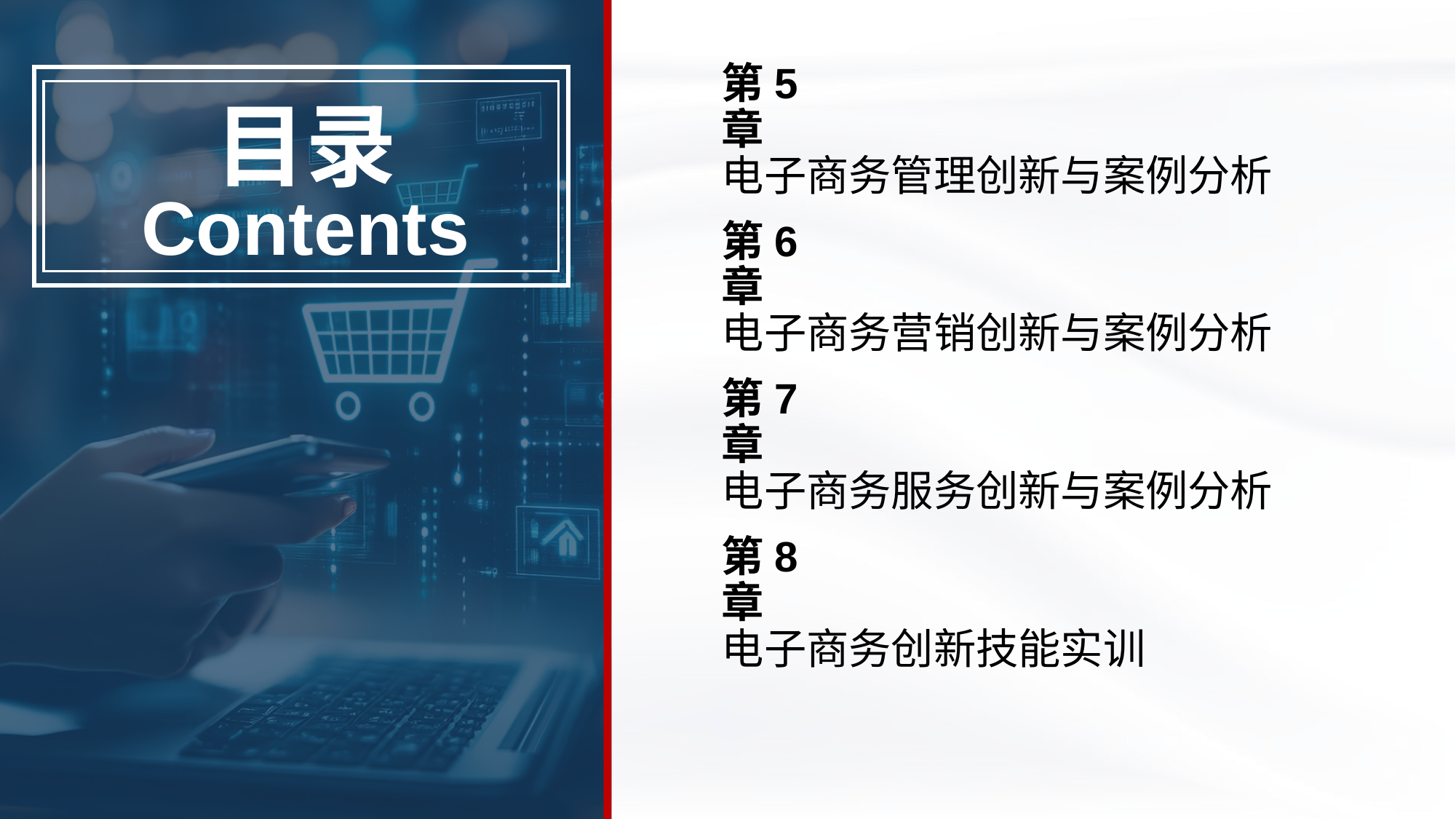

第5章
电子商务管理创新与案例分析
第6章
电子商务营销创新与案例分析
第7章
电子商务服务创新与案例分析
第8章
电子商务创新技能实训